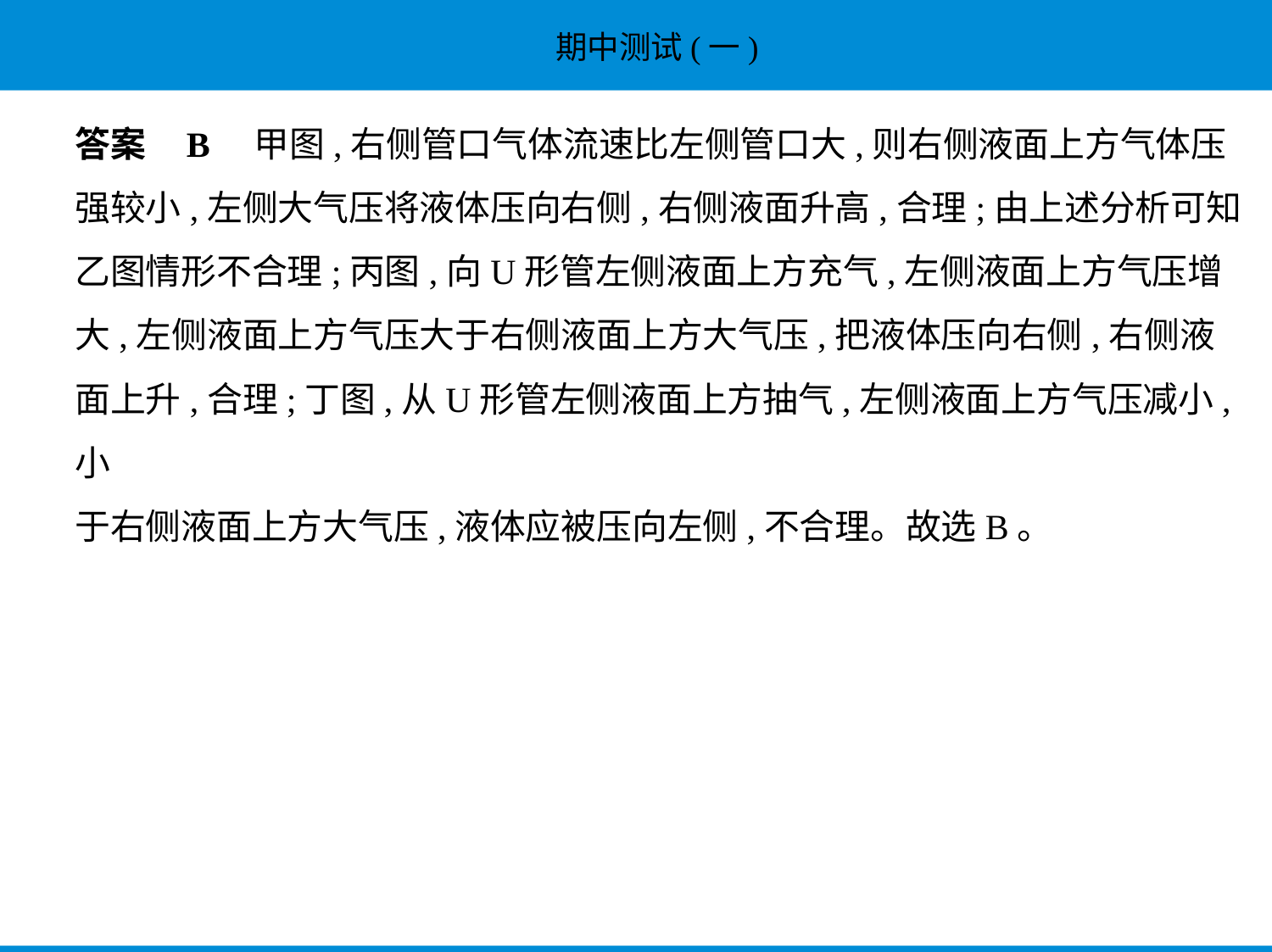

答案    B　甲图,右侧管口气体流速比左侧管口大,则右侧液面上方气体压
强较小,左侧大气压将液体压向右侧,右侧液面升高,合理;由上述分析可知
乙图情形不合理;丙图,向U形管左侧液面上方充气,左侧液面上方气压增
大,左侧液面上方气压大于右侧液面上方大气压,把液体压向右侧,右侧液
面上升,合理;丁图,从U形管左侧液面上方抽气,左侧液面上方气压减小,小
于右侧液面上方大气压,液体应被压向左侧,不合理。故选B。